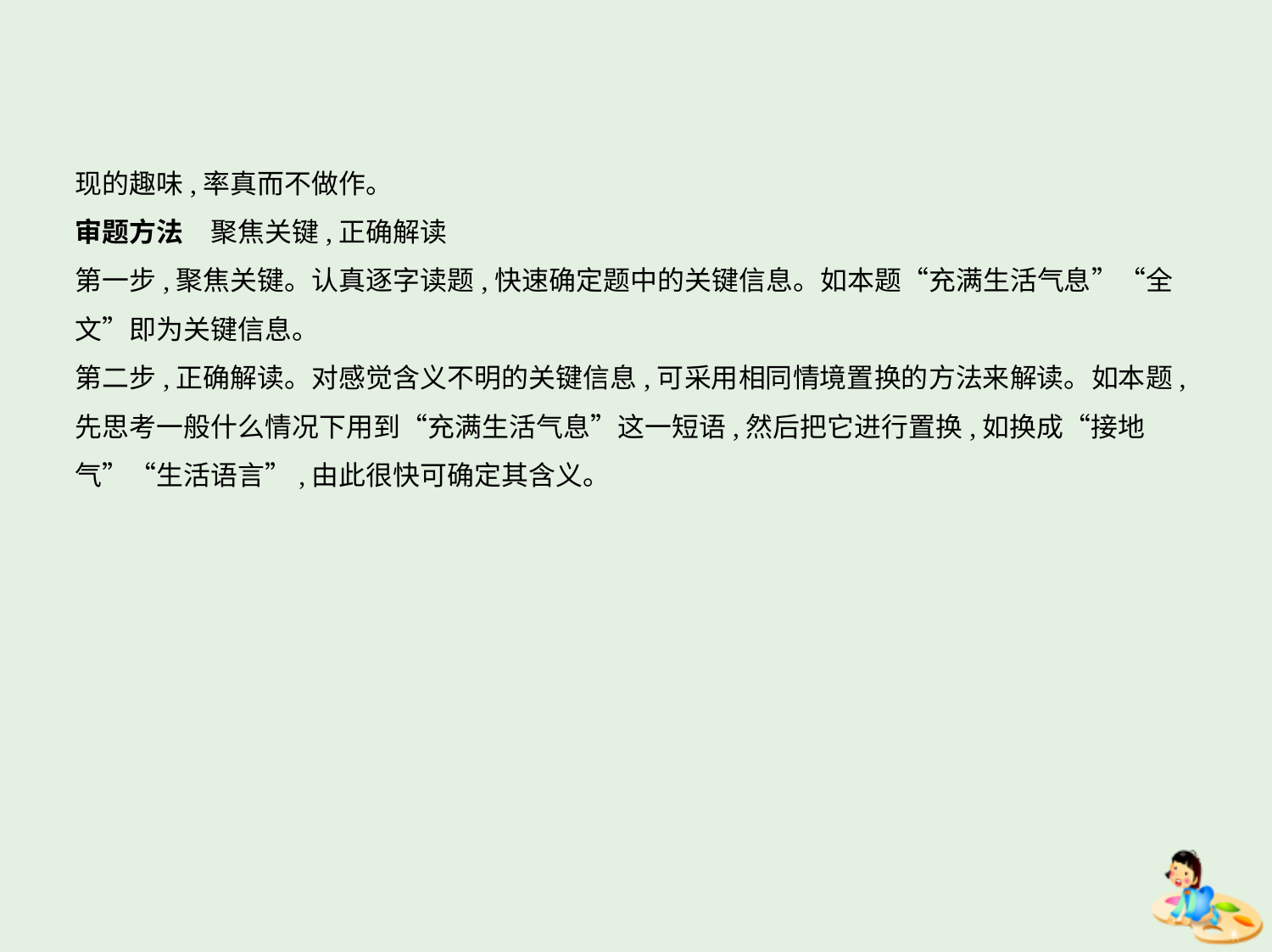

现的趣味,率真而不做作。
审题方法　聚焦关键,正确解读
第一步,聚焦关键。认真逐字读题,快速确定题中的关键信息。如本题“充满生活气息”“全
文”即为关键信息。
第二步,正确解读。对感觉含义不明的关键信息,可采用相同情境置换的方法来解读。如本题,
先思考一般什么情况下用到“充满生活气息”这一短语,然后把它进行置换,如换成“接地
气”“生活语言”,由此很快可确定其含义。